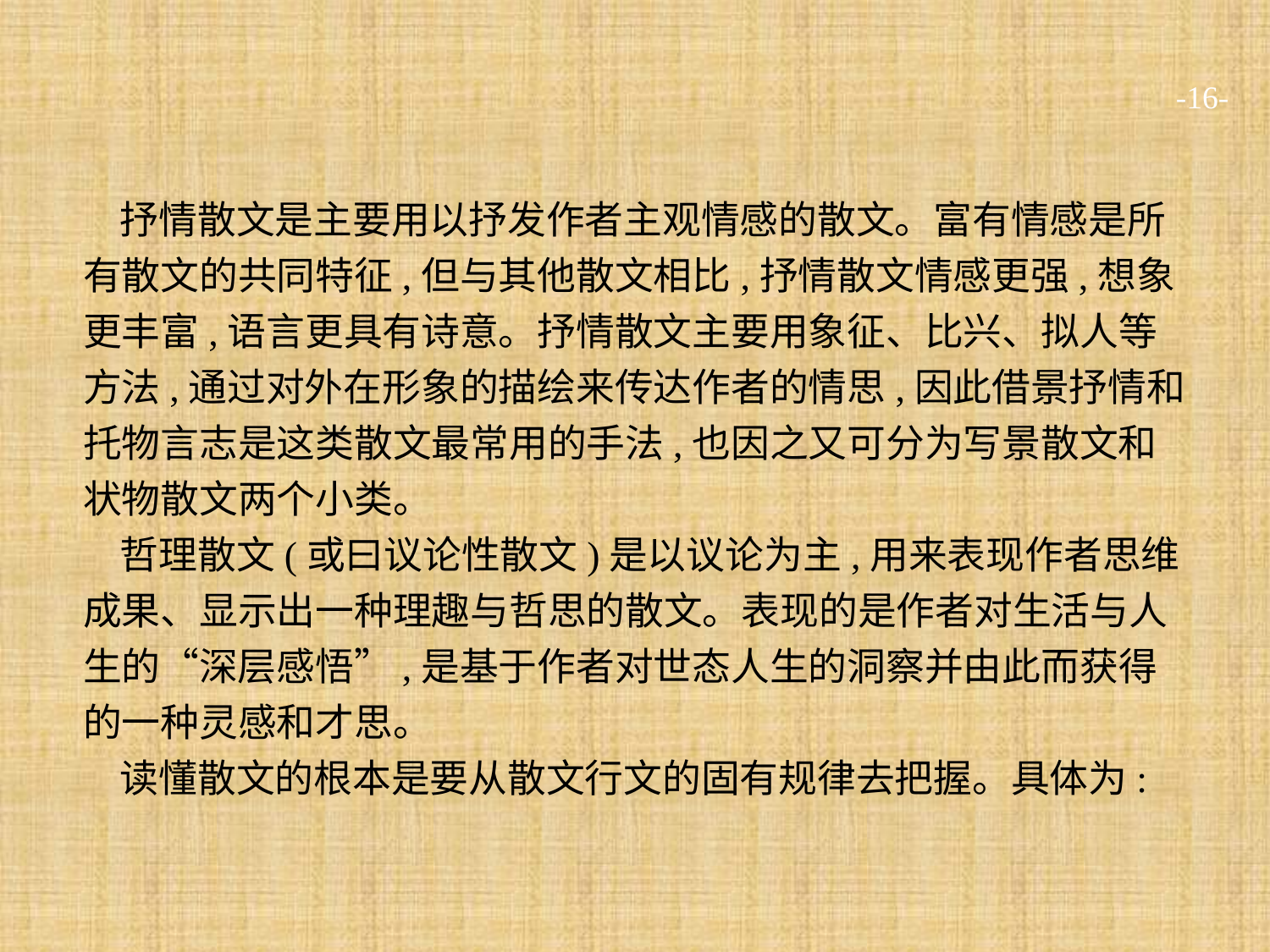

-16-
抒情散文是主要用以抒发作者主观情感的散文。富有情感是所有散文的共同特征,但与其他散文相比,抒情散文情感更强,想象更丰富,语言更具有诗意。抒情散文主要用象征、比兴、拟人等方法,通过对外在形象的描绘来传达作者的情思,因此借景抒情和托物言志是这类散文最常用的手法,也因之又可分为写景散文和状物散文两个小类。
哲理散文(或曰议论性散文)是以议论为主,用来表现作者思维成果、显示出一种理趣与哲思的散文。表现的是作者对生活与人生的“深层感悟”,是基于作者对世态人生的洞察并由此而获得的一种灵感和才思。
读懂散文的根本是要从散文行文的固有规律去把握。具体为: